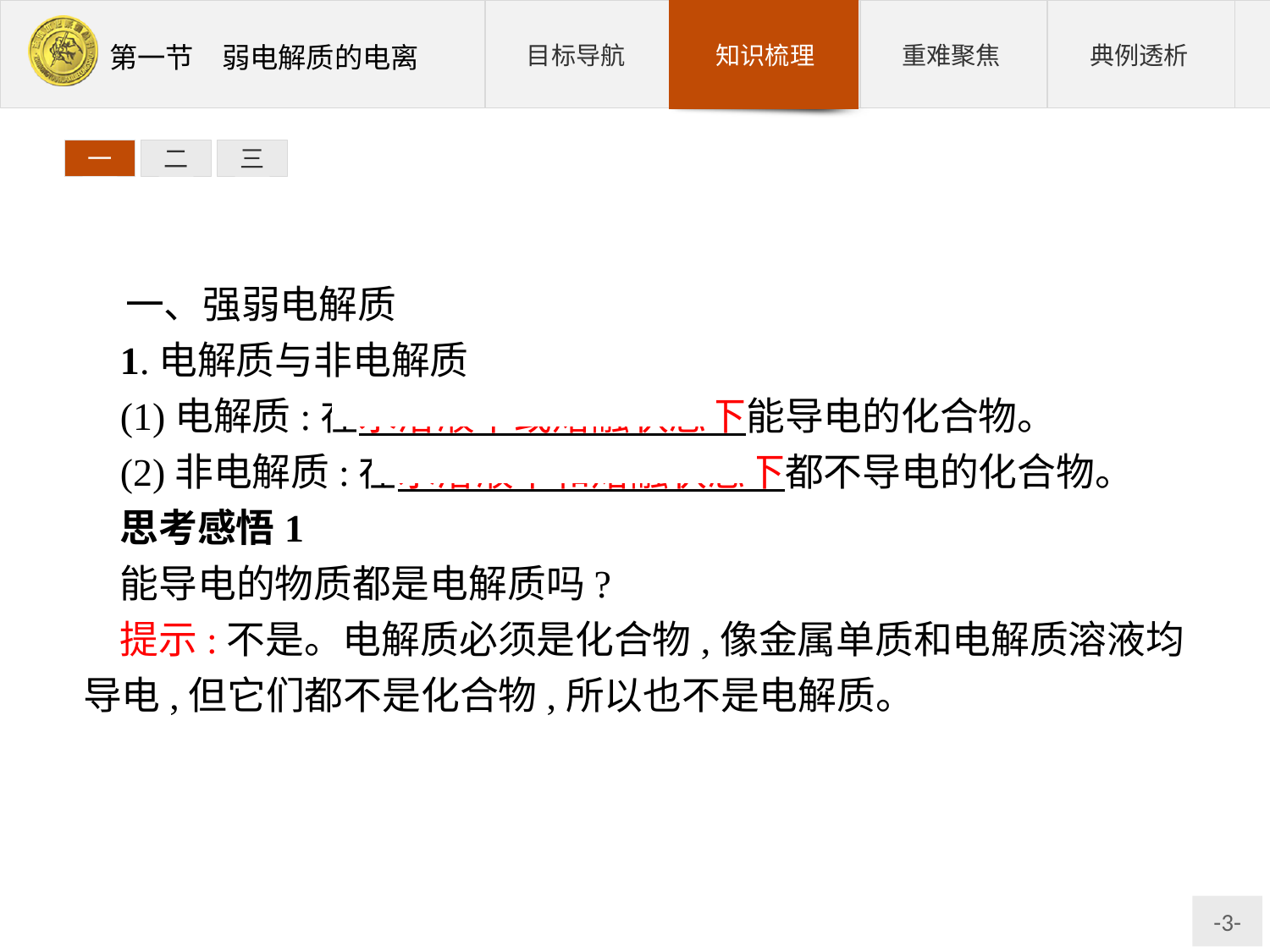

一
二
三
一、强弱电解质
1.电解质与非电解质
(1)电解质:在水溶液中或熔融状态下能导电的化合物。
(2)非电解质:在水溶液中和熔融状态下都不导电的化合物。
思考感悟1
能导电的物质都是电解质吗?
提示:不是。电解质必须是化合物,像金属单质和电解质溶液均导电,但它们都不是化合物,所以也不是电解质。